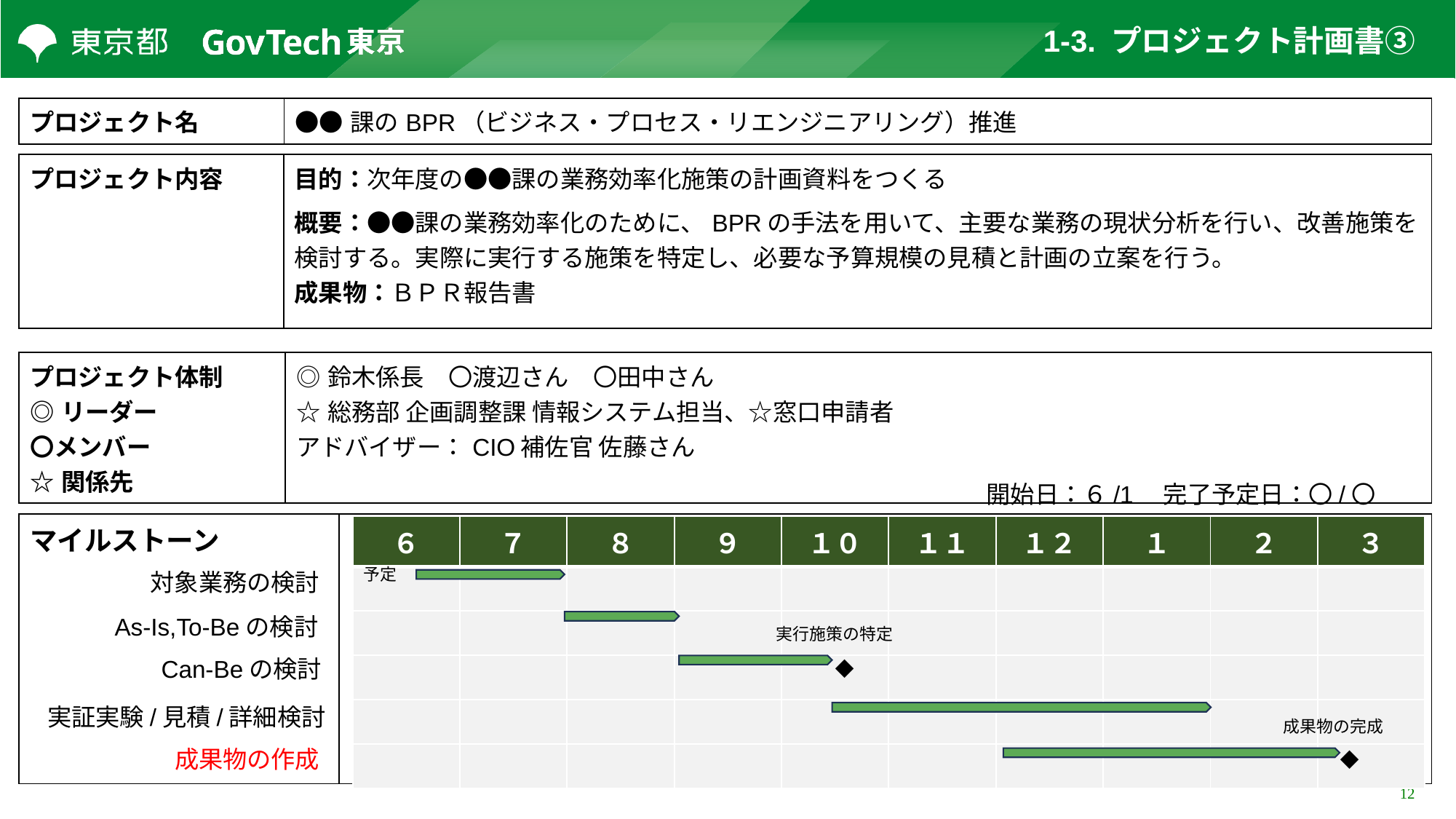

# 1-3. プロジェクト計画書③
| プロジェクト名 | ●●課のBPR（ビジネス・プロセス・リエンジニアリング）推進 |
| --- | --- |
| プロジェクト内容 | 目的：次年度の●●課の業務効率化施策の計画資料をつくる 概要：●●課の業務効率化のために、BPRの手法を用いて、主要な業務の現状分析を行い、改善施策を検討する。実際に実行する施策を特定し、必要な予算規模の見積と計画の立案を行う。 成果物：ＢＰＲ報告書 |
| --- | --- |
| プロジェクト体制 ◎リーダー 〇メンバー ☆関係先 | ◎鈴木係長　〇渡辺さん　〇田中さん ☆総務部 企画調整課 情報システム担当、☆窓口申請者 アドバイザー：CIO補佐官 佐藤さん |
| --- | --- |
開始日：６/1　完了予定日：〇/〇
| マイルストーン |  |
| --- | --- |
| ６ | ７ | ８ | ９ | １０ | １１ | １２ | １ | ２ | ３ |
| --- | --- | --- | --- | --- | --- | --- | --- | --- | --- |
|  |  |  |  |  |  |  |  |  |  |
|  |  |  |  |  |  |  |  |  |  |
|  |  |  |  |  |  |  |  |  |  |
|  |  |  |  |  |  |  |  |  |  |
|  |  |  |  |  |  |  |  |  |  |
予定
対象業務の検討

As-Is,To-Beの検討

実行施策の特定
◆
Can-Beの検討

実証実験/見積/詳細検討

成果物の完成
◆
成果物の作成

12
12